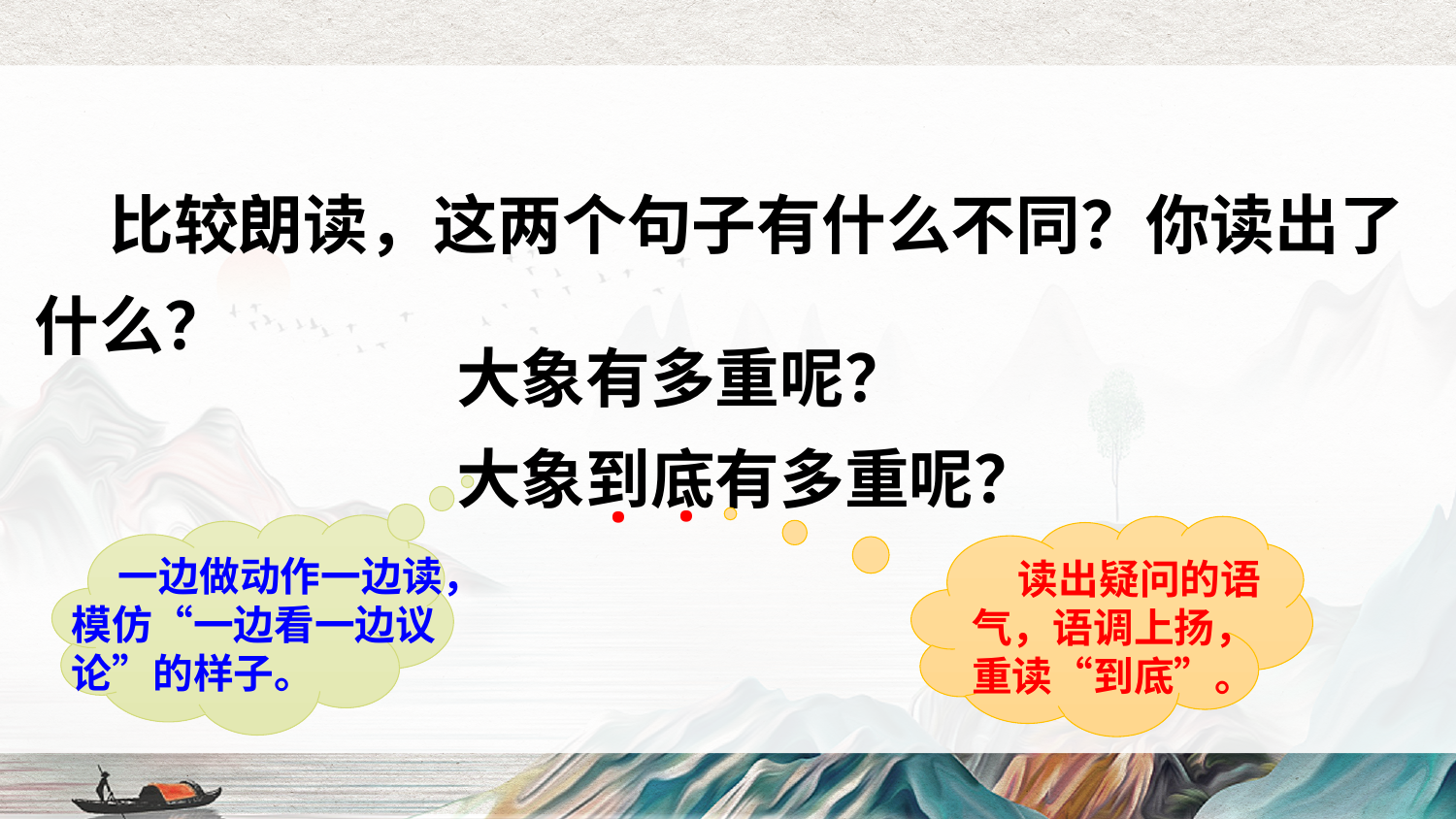

比较朗读，这两个句子有什么不同？你读出了什么？
大象有多重呢？
大象到底有多重呢？
·
·

    一边做动作一边读，模仿“一边看一边议论”的样子。

    读出疑问的语气，语调上扬，重读“到底”。